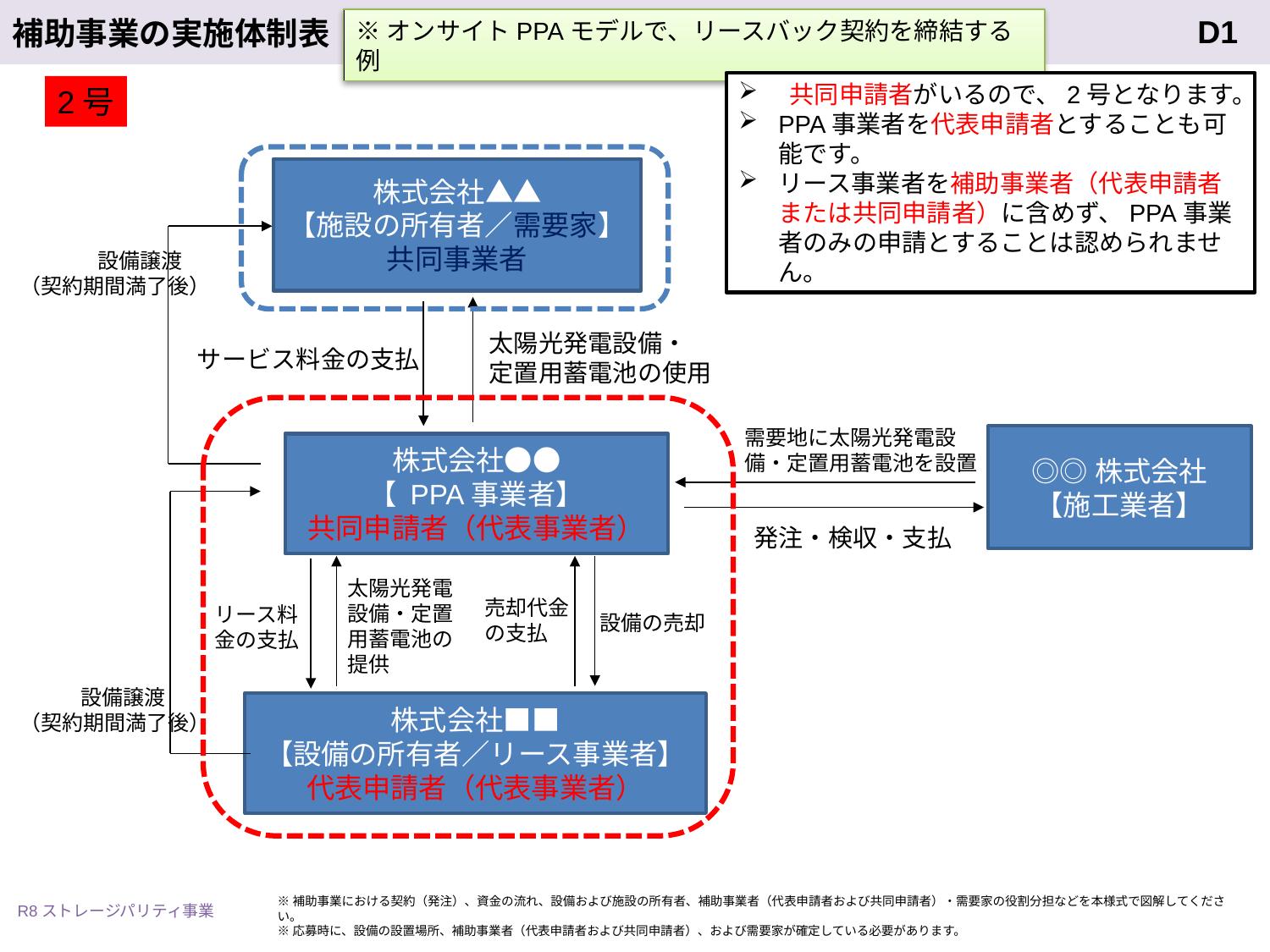

※オンサイトPPAモデルで、リースバック契約を締結する例
 共同申請者がいるので、2号となります。
PPA事業者を代表申請者とすることも可能です。
リース事業者を補助事業者（代表申請者または共同申請者）に含めず、PPA事業者のみの申請とすることは認められません。
2号

株式会社▲▲
【施設の所有者／需要家】
共同事業者
設備譲渡
（契約期間満了後）
太陽光発電設備・
定置用蓄電池の使用
サービス料金の支払

需要地に太陽光発電設備・定置用蓄電池を設置
◎◎株式会社
【施工業者】
株式会社●●
【 PPA事業者】
共同申請者（代表事業者）
発注・検収・支払
太陽光発電設備・定置用蓄電池の提供
売却代金の支払
リース料金の支払
設備の売却
設備譲渡
（契約期間満了後）
株式会社■■
【設備の所有者／リース事業者】
代表申請者（代表事業者）